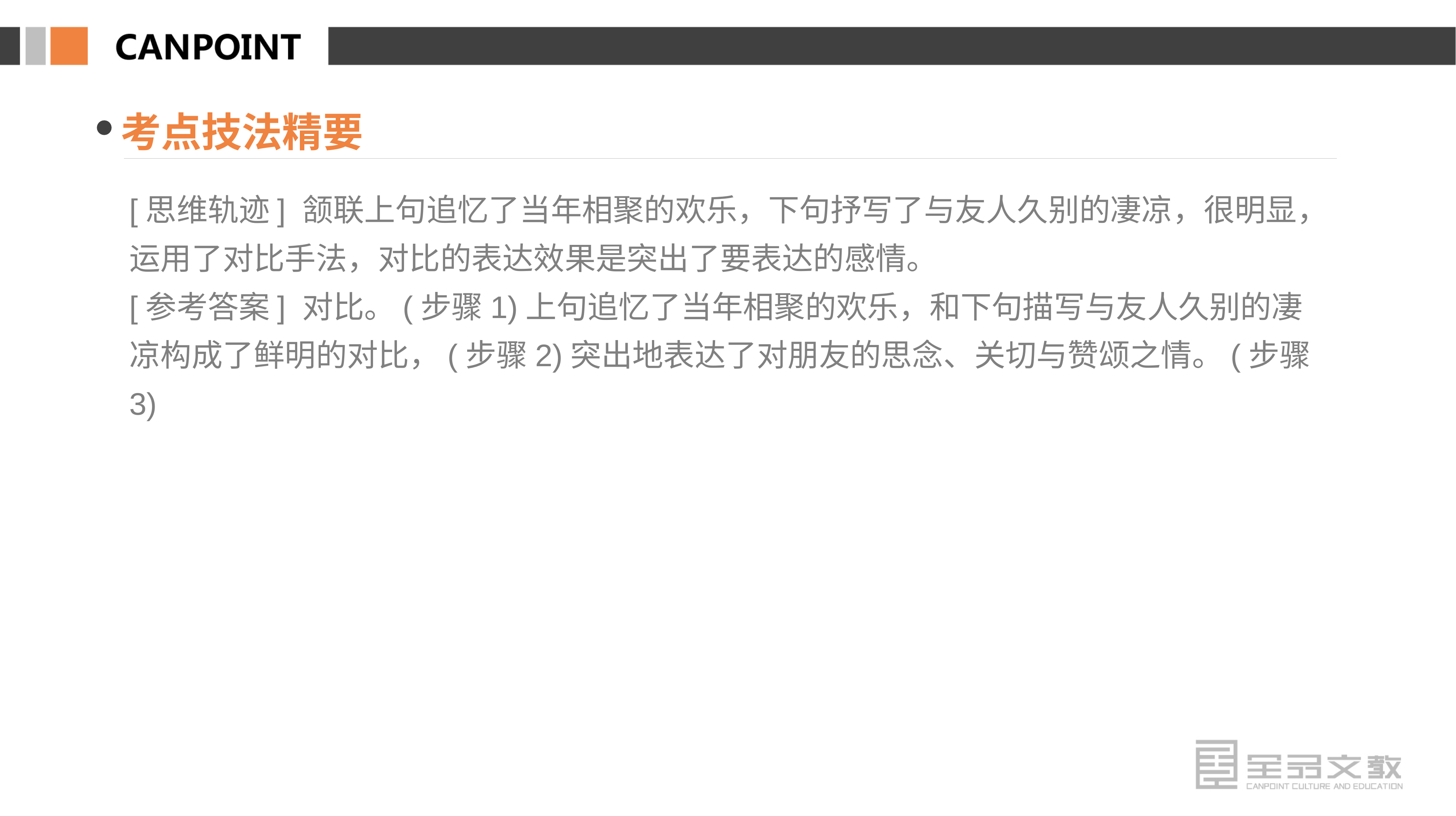

考点技法精要

[思维轨迹] 颔联上句追忆了当年相聚的欢乐，下句抒写了与友人久别的凄凉，很明显，运用了对比手法，对比的表达效果是突出了要表达的感情。
[参考答案] 对比。(步骤1)上句追忆了当年相聚的欢乐，和下句描写与友人久别的凄凉构成了鲜明的对比，(步骤2)突出地表达了对朋友的思念、关切与赞颂之情。(步骤3)